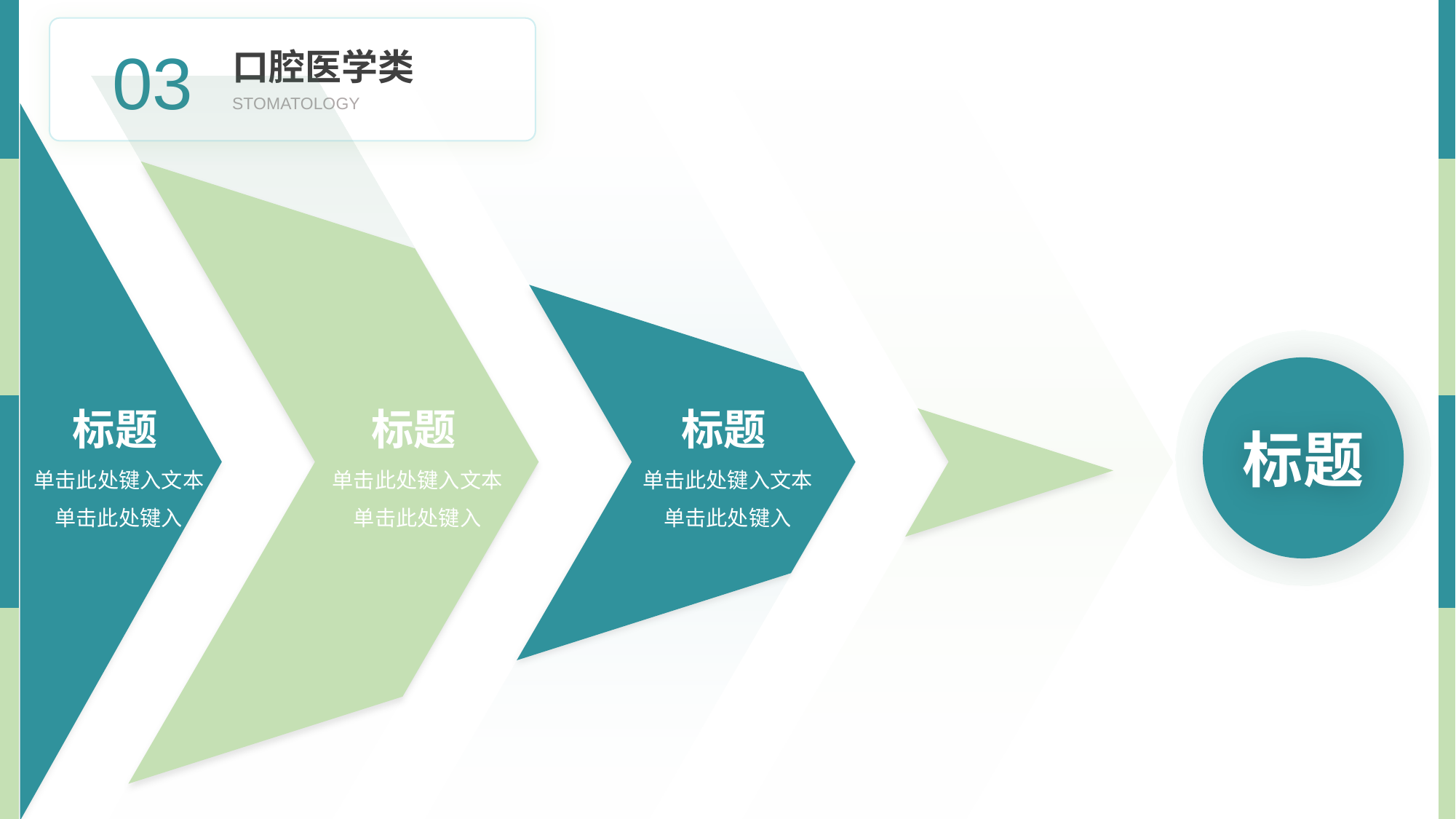

BY YUSHEN

03
口腔医学类
STOMATOLOGY

标题
单击此处键入文本单击此处键入

标题
单击此处键入文本单击此处键入

标题
单击此处键入文本单击此处键入

标题